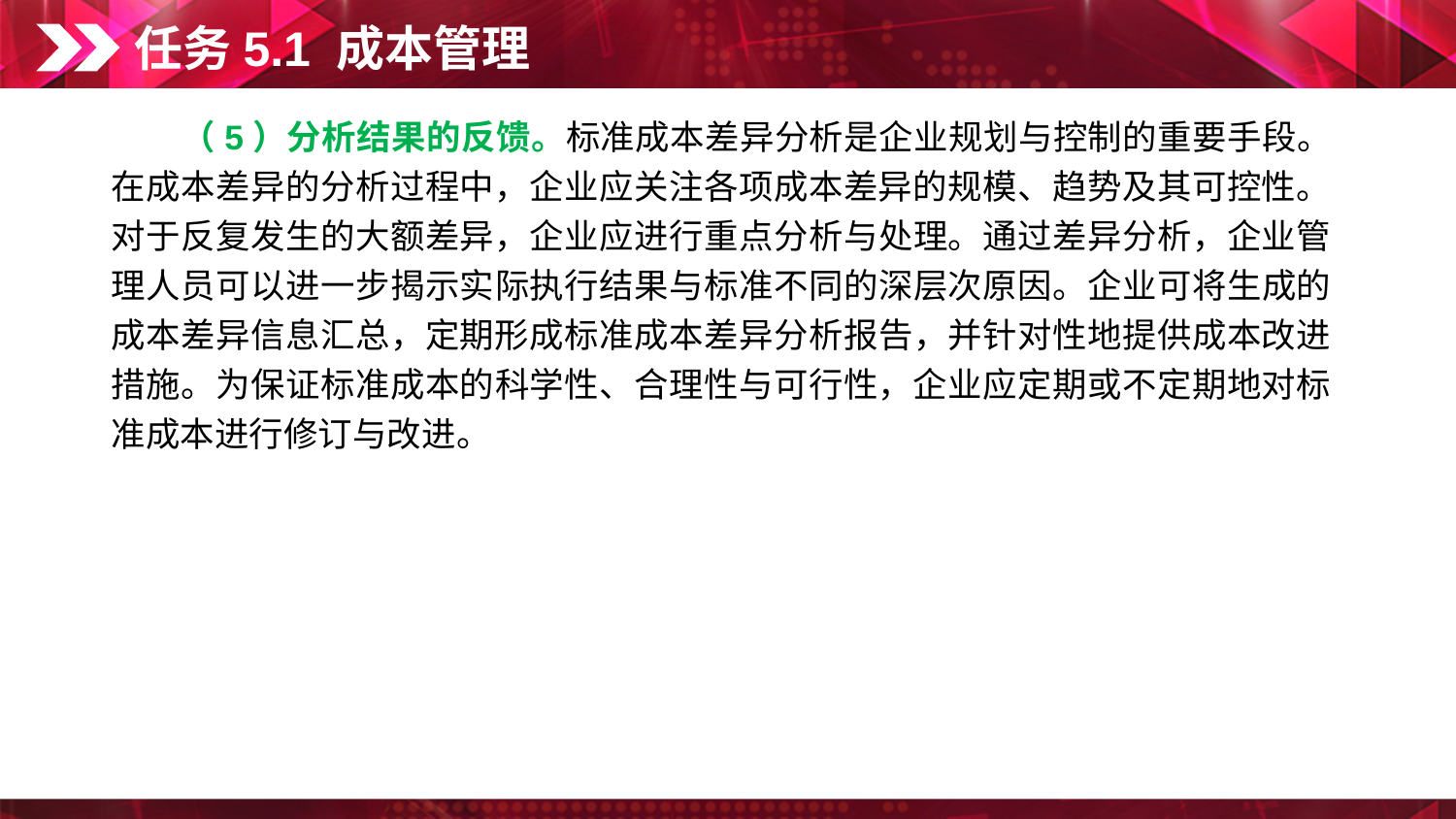

任务5.1 成本管理

　　（5）分析结果的反馈。标准成本差异分析是企业规划与控制的重要手段。在成本差异的分析过程中，企业应关注各项成本差异的规模、趋势及其可控性。对于反复发生的大额差异，企业应进行重点分析与处理。通过差异分析，企业管理人员可以进一步揭示实际执行结果与标准不同的深层次原因。企业可将生成的成本差异信息汇总，定期形成标准成本差异分析报告，并针对性地提供成本改进措施。为保证标准成本的科学性、合理性与可行性，企业应定期或不定期地对标准成本进行修订与改进。